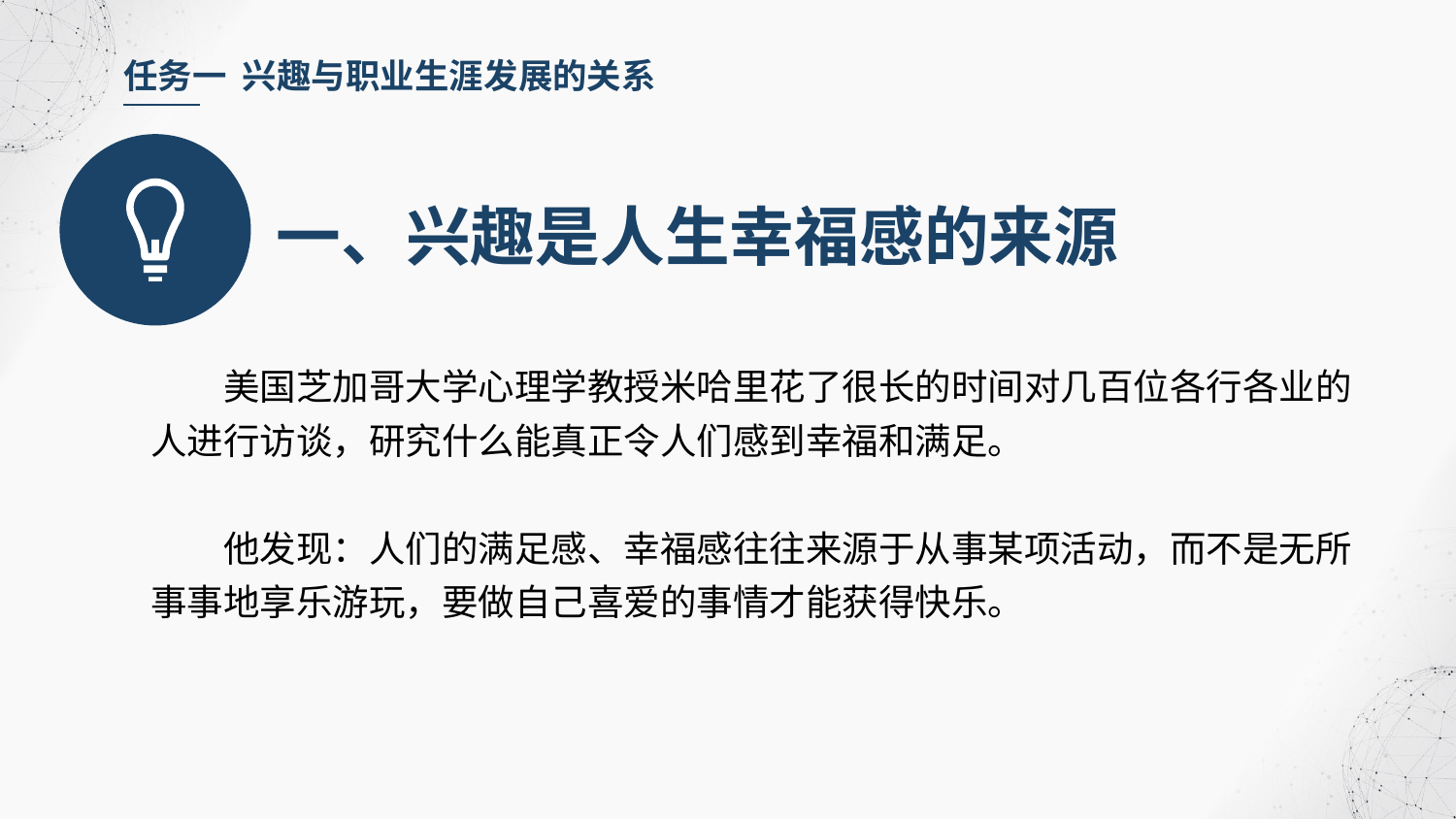

任务一  兴趣与职业生涯发展的关系

一、兴趣是人生幸福感的来源
美国芝加哥大学心理学教授米哈里花了很长的时间对几百位各行各业的人进行访谈，研究什么能真正令人们感到幸福和满足。

他发现：人们的满足感、幸福感往往来源于从事某项活动，而不是无所事事地享乐游玩，要做自己喜爱的事情才能获得快乐。